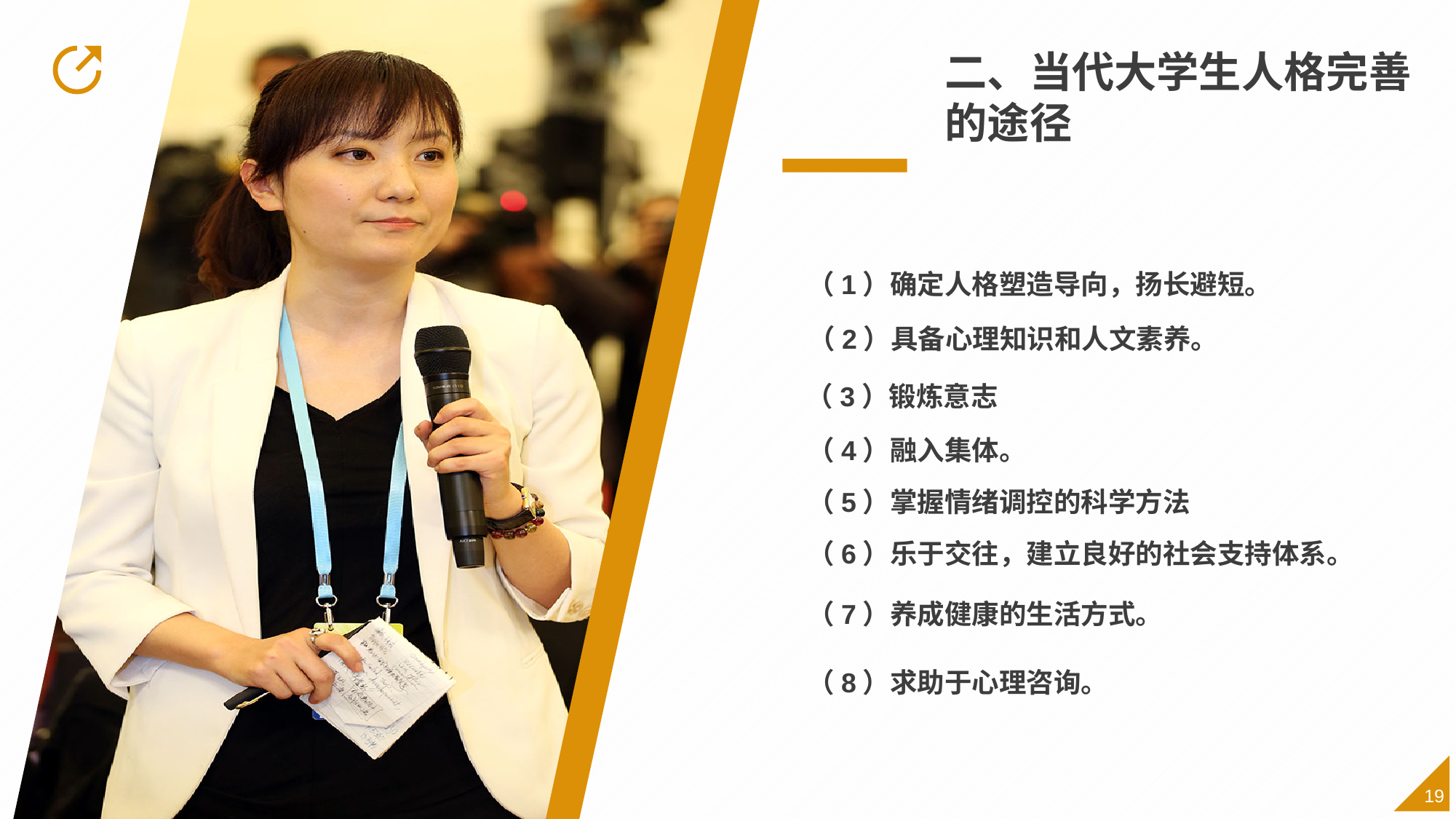

二、当代大学生人格完善的途径

（1）确定人格塑造导向，扬长避短。
（2）具备心理知识和人文素养。
（3）锻炼意志
（4）融入集体。
（5）掌握情绪调控的科学方法
（6）乐于交往，建立良好的社会支持体系。
（7）养成健康的生活方式。
（8）求助于心理咨询。